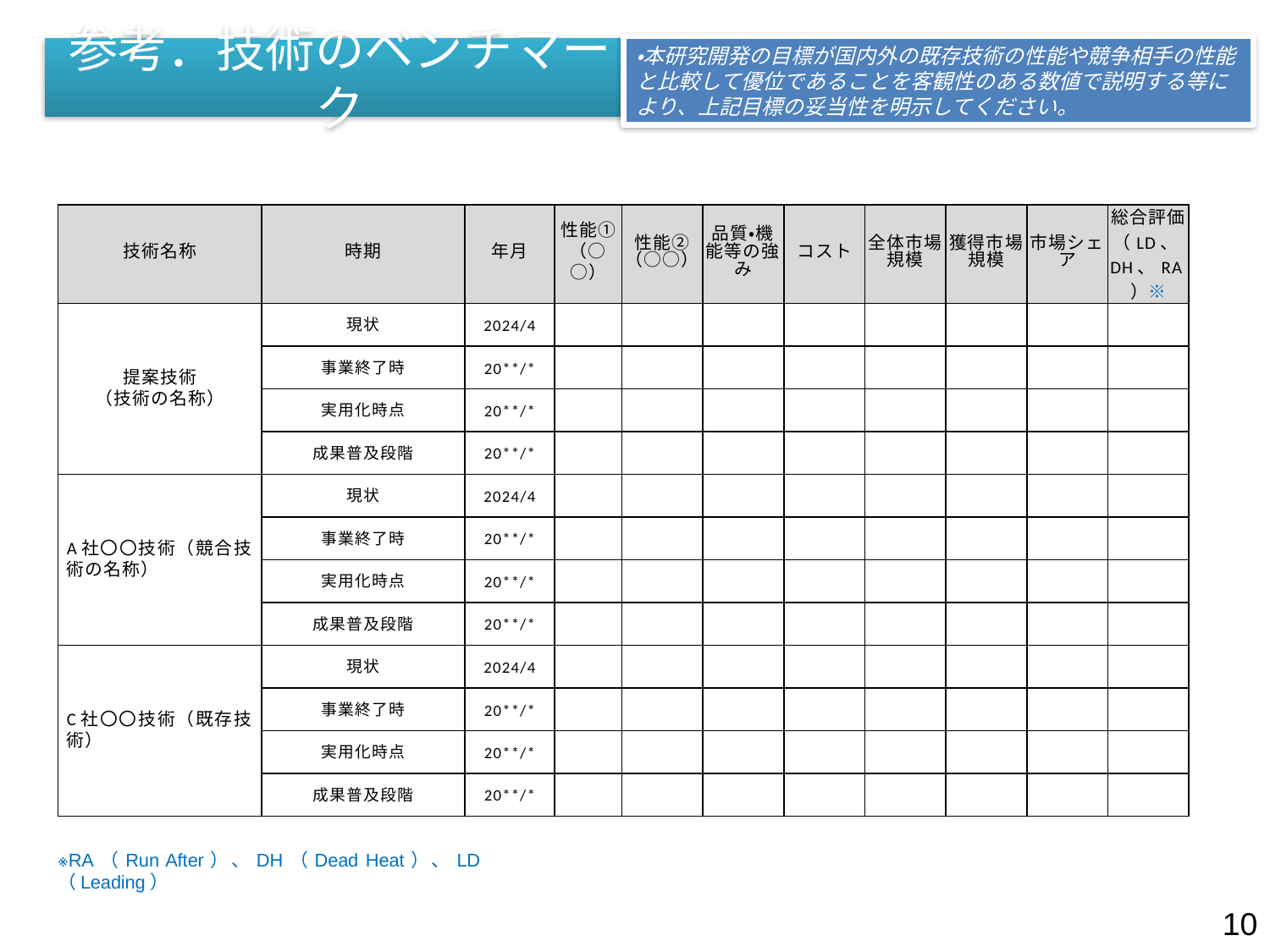

・本研究開発の目標が国内外の既存技術の性能や競争相手の性能と比較して優位であることを客観性のある数値で説明する等により、上記目標の妥当性を明示してください。
# 参考．技術のベンチマーク
| 技術名称 | 時期 | 年月 | 性能① （○○） | 性能② （○○） | 品質・機能等の強み | コスト | 全体市場規模 | 獲得市場規模 | 市場シェア | 総合評価（LD、DH、RA）※ |
| --- | --- | --- | --- | --- | --- | --- | --- | --- | --- | --- |
| 提案技術 （技術の名称） | 現状 | 2024/4 |  |  |  |  |  |  |  |  |
|  | 事業終了時 | 20\*\*/\* |  |  |  |  |  |  |  |  |
|  | 実用化時点 | 20\*\*/\* |  |  |  |  |  |  |  |  |
|  | 成果普及段階 | 20\*\*/\* |  |  |  |  |  |  |  |  |
| A社〇〇技術（競合技術の名称） | 現状 | 2024/4 |  |  |  |  |  |  |  |  |
|  | 事業終了時 | 20\*\*/\* |  |  |  |  |  |  |  |  |
|  | 実用化時点 | 20\*\*/\* |  |  |  |  |  |  |  |  |
|  | 成果普及段階 | 20\*\*/\* |  |  |  |  |  |  |  |  |
| C社〇〇技術（既存技術） | 現状 | 2024/4 |  |  |  |  |  |  |  |  |
|  | 事業終了時 | 20\*\*/\* |  |  |  |  |  |  |  |  |
|  | 実用化時点 | 20\*\*/\* |  |  |  |  |  |  |  |  |
|  | 成果普及段階 | 20\*\*/\* |  |  |  |  |  |  |  |  |
※RA（Run After）、DH（Dead Heat）、LD（Leading）
10